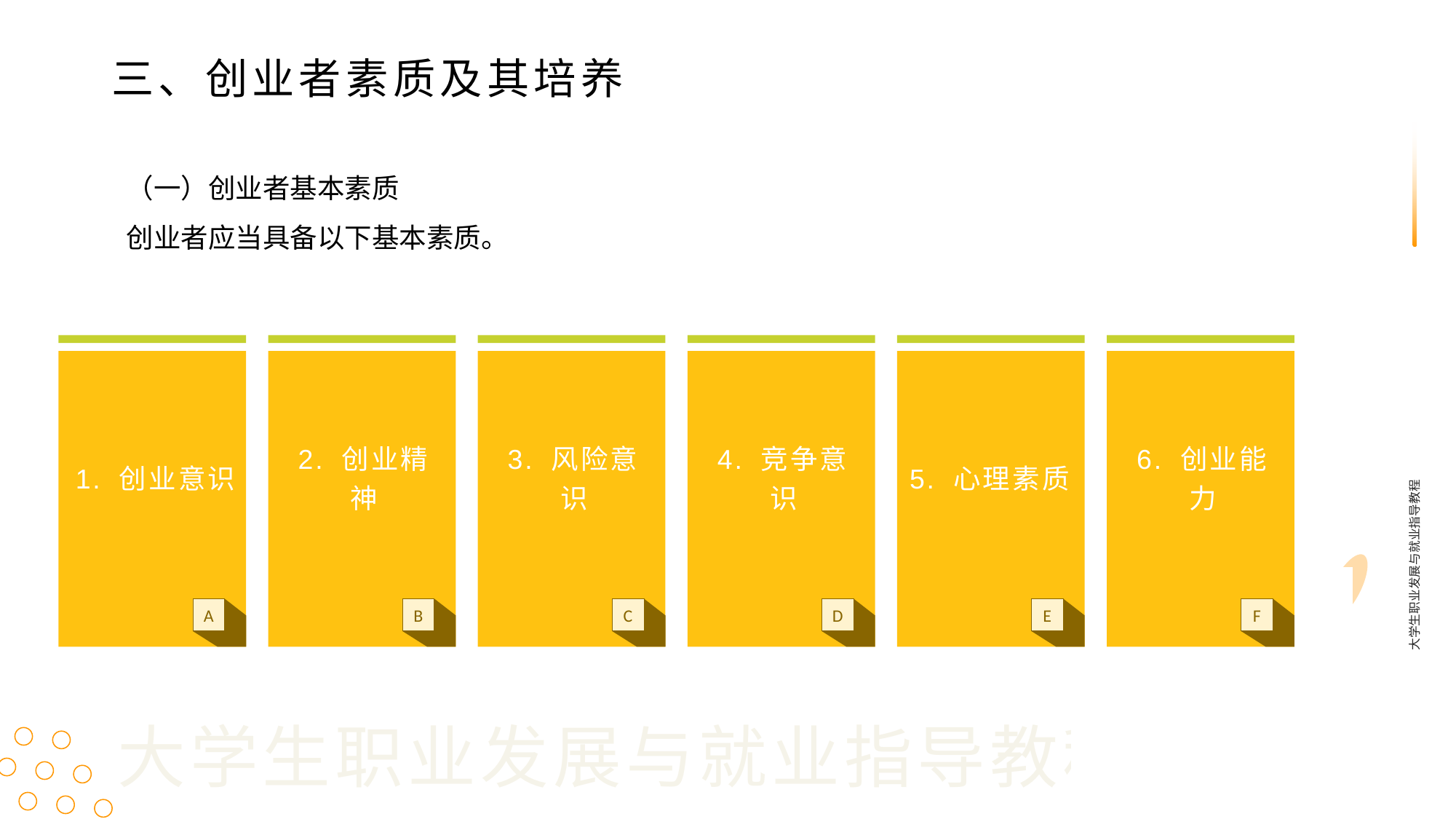

三、创业者素质及其培养

（一）创业者基本素质
创业者应当具备以下基本素质。

1. 创业意识
2. 创业精神
3. 风险意识
4. 竞争意识
5. 心理素质
6. 创业能力

大学生职业发展与就业指导教程

A

B

C

D

E

F

大学生职业发展与就业指导教程